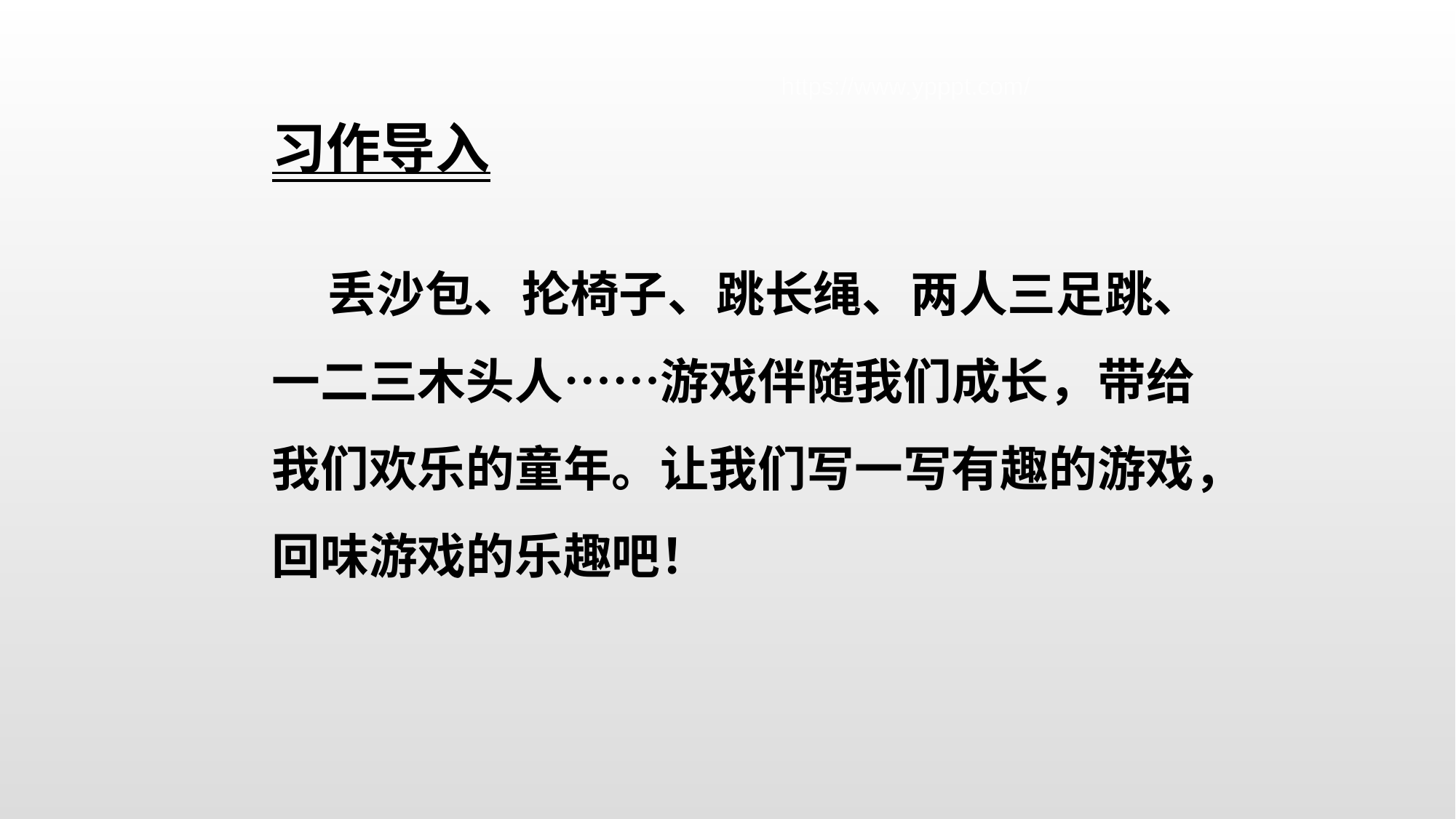

https://www.ypppt.com/
习作导入
    丢沙包、抡椅子、跳长绳、两人三足跳、一二三木头人……游戏伴随我们成长，带给我们欢乐的童年。让我们写一写有趣的游戏，回味游戏的乐趣吧！